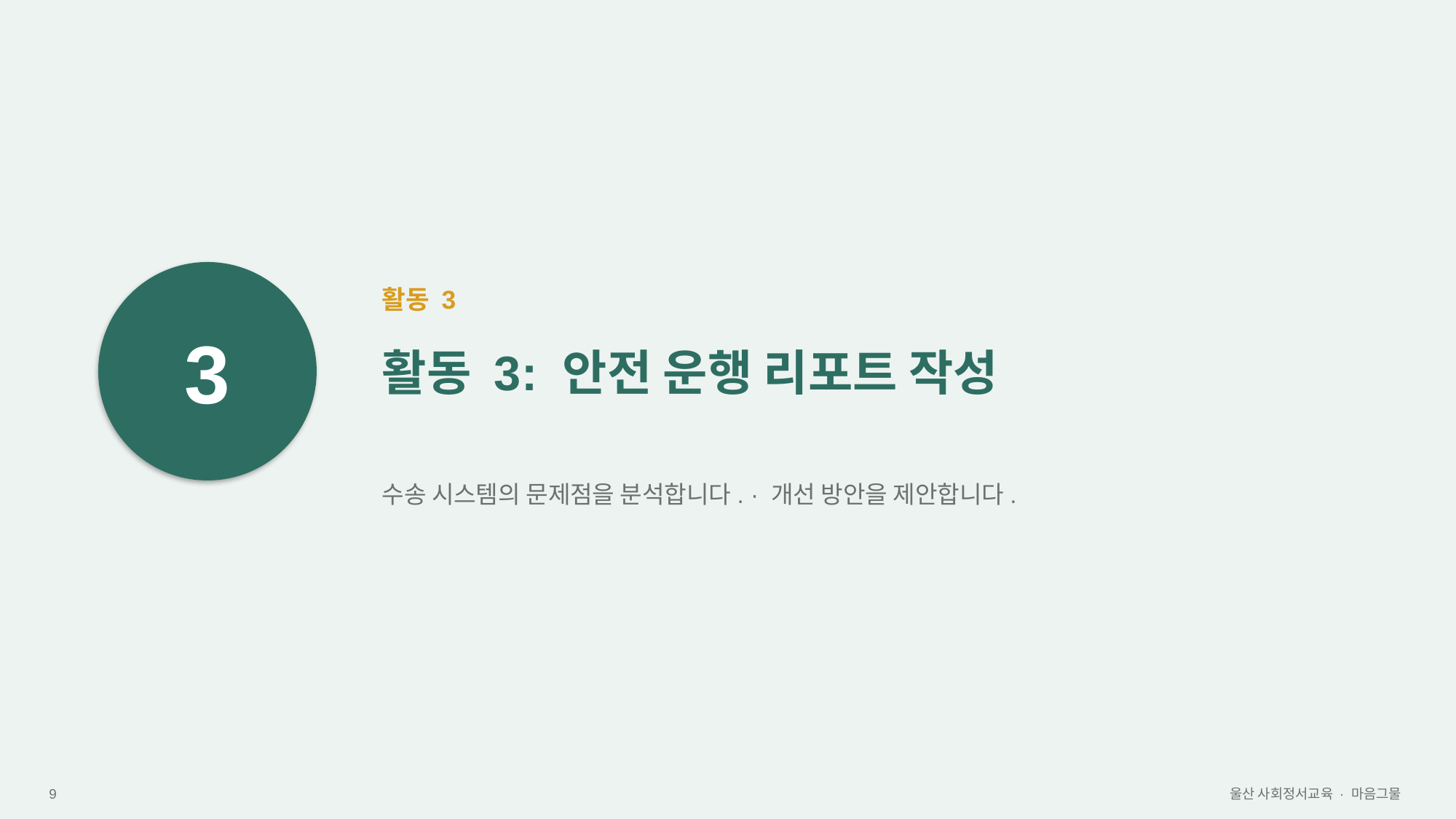

3
활동 3
활동 3: 안전 운행 리포트 작성
수송 시스템의 문제점을 분석합니다. · 개선 방안을 제안합니다.
9
울산 사회정서교육 · 마음그물